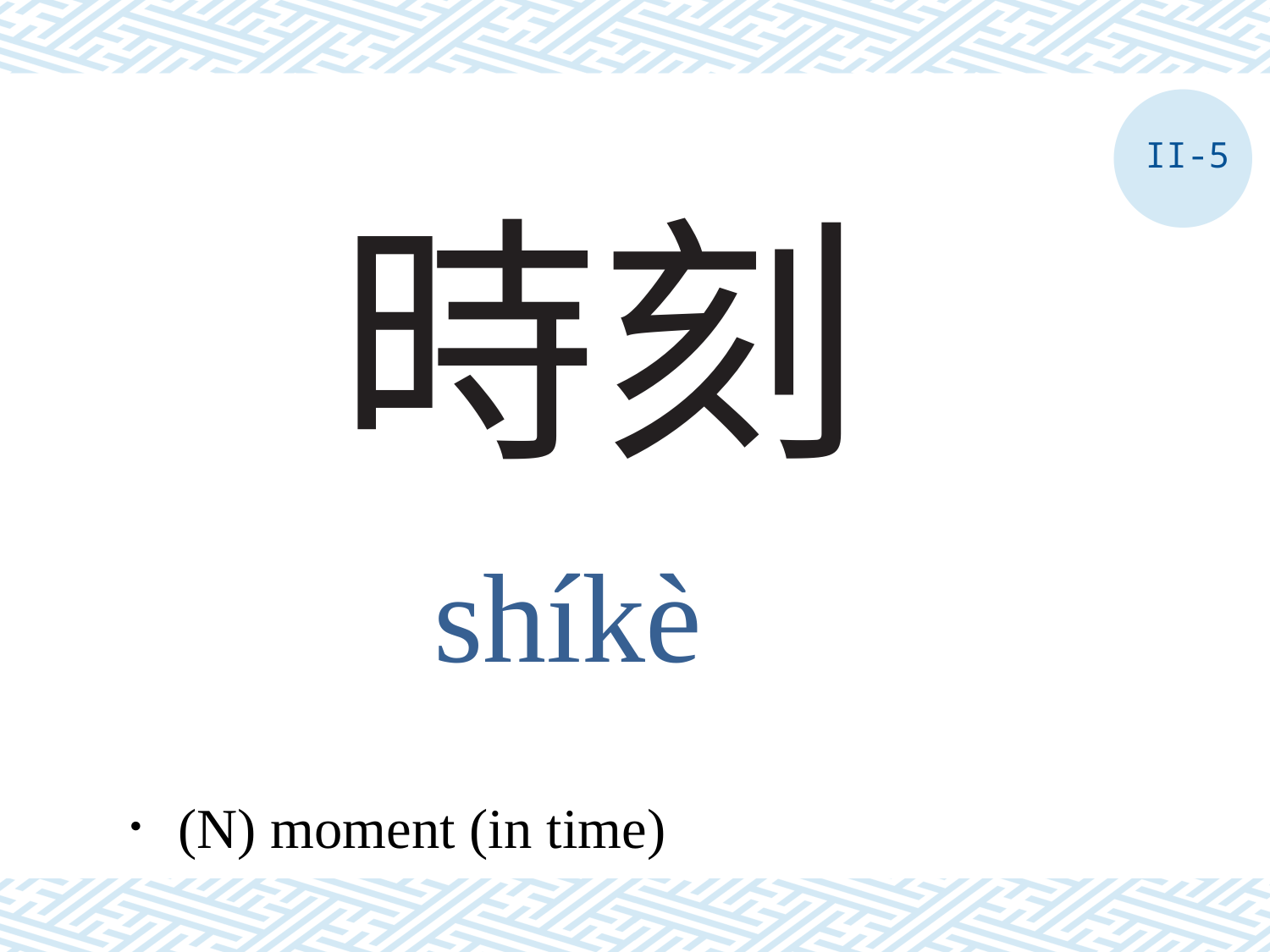

II-5

# 時刻
shíkè
．(N) moment (in time)